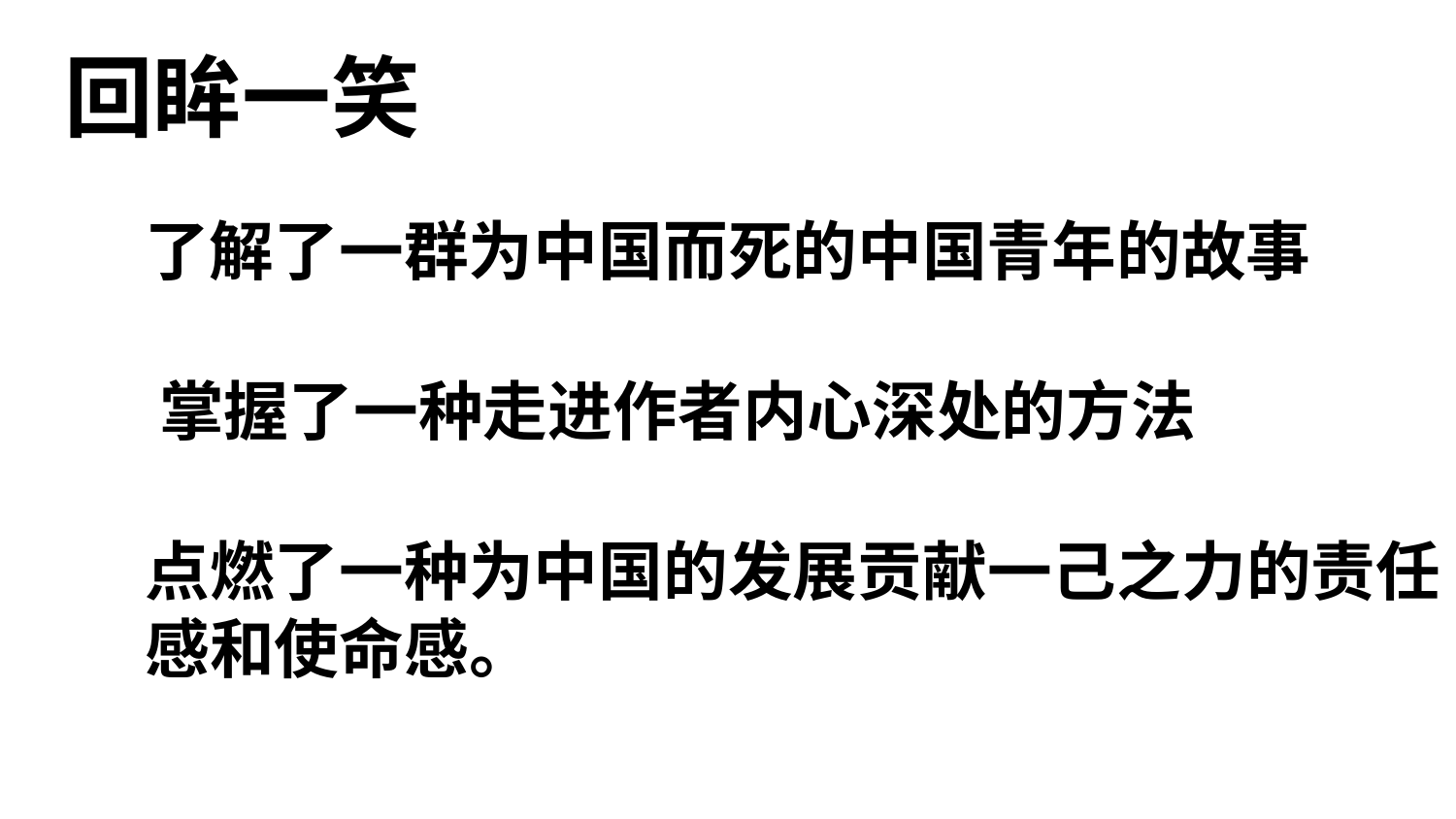

# 回眸一笑
了解了一群为中国而死的中国青年的故事
掌握了一种走进作者内心深处的方法
点燃了一种为中国的发展贡献一己之力的责任
感和使命感。